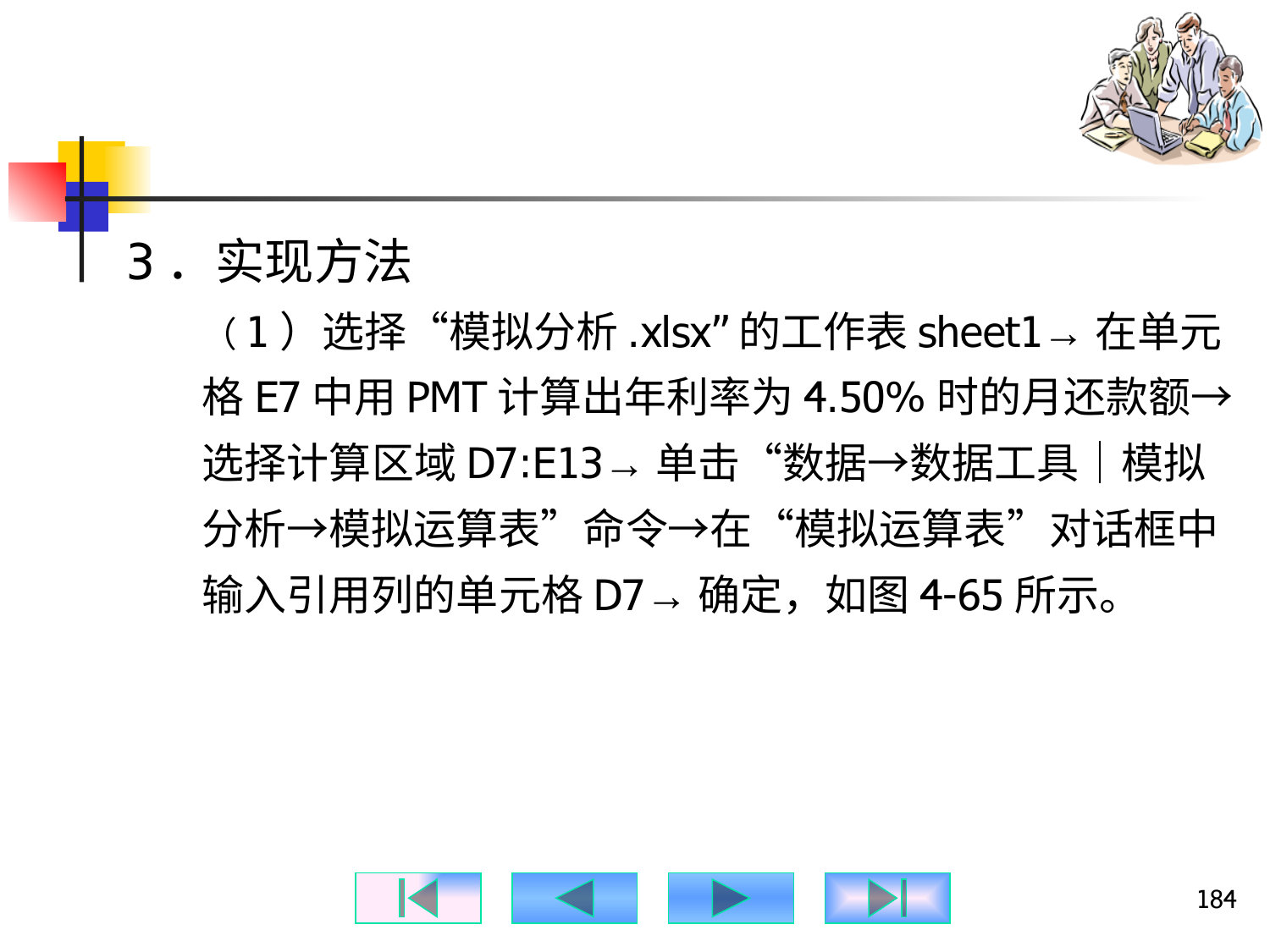

#
3．实现方法
（1）选择“模拟分析.xlsx”的工作表sheet1→在单元格E7中用PMT计算出年利率为4.50%时的月还款额→选择计算区域D7:E13→单击“数据→数据工具｜模拟分析→模拟运算表”命令→在“模拟运算表”对话框中输入引用列的单元格D7→确定，如图4-65所示。

184